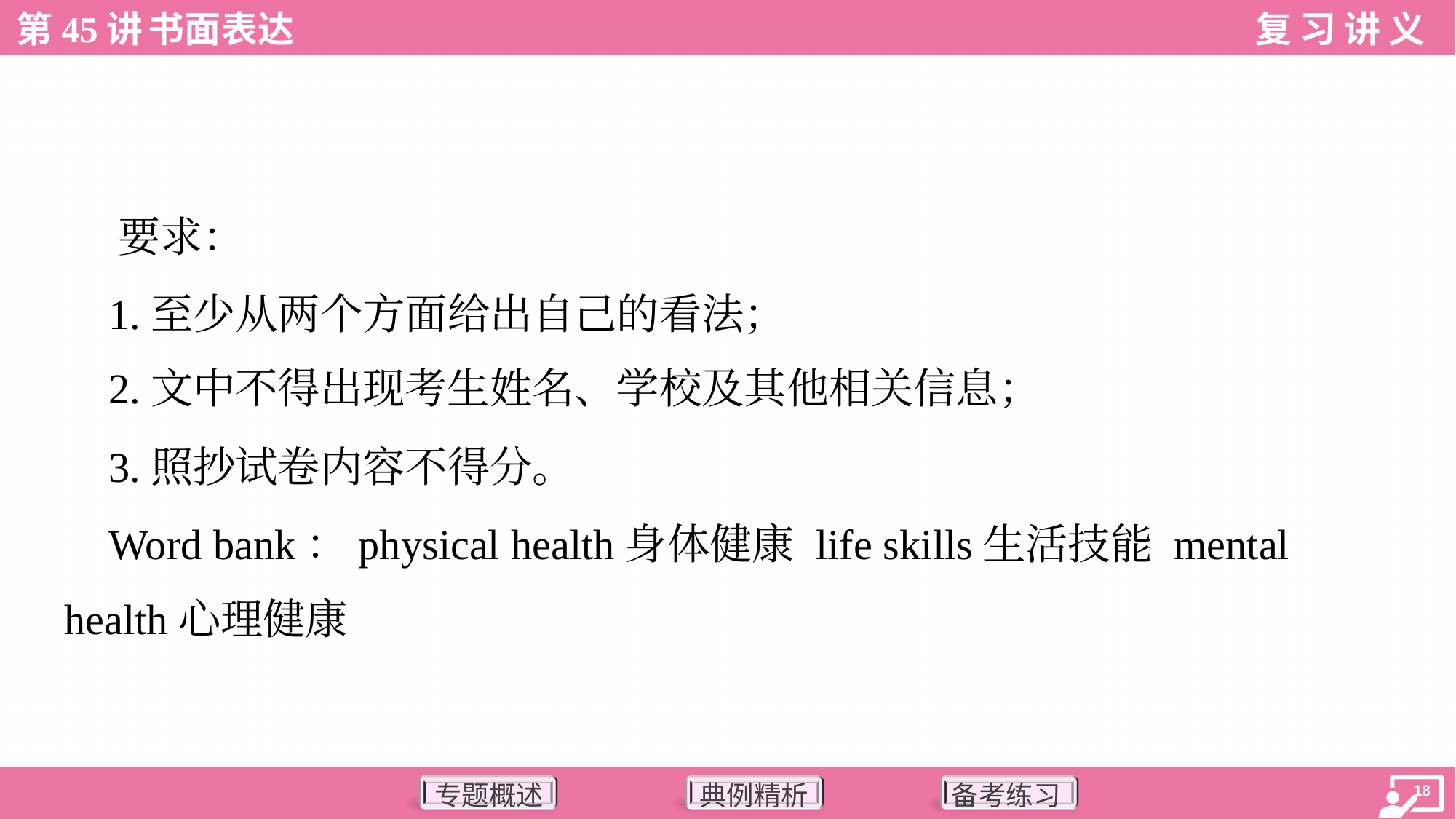

要求：
    1.至少从两个方面给出自己的看法；
    2.文中不得出现考生姓名、学校及其他相关信息；
    3.照抄试卷内容不得分。
    Word bank：physical health身体健康 life skills生活技能 mental
health心理健康